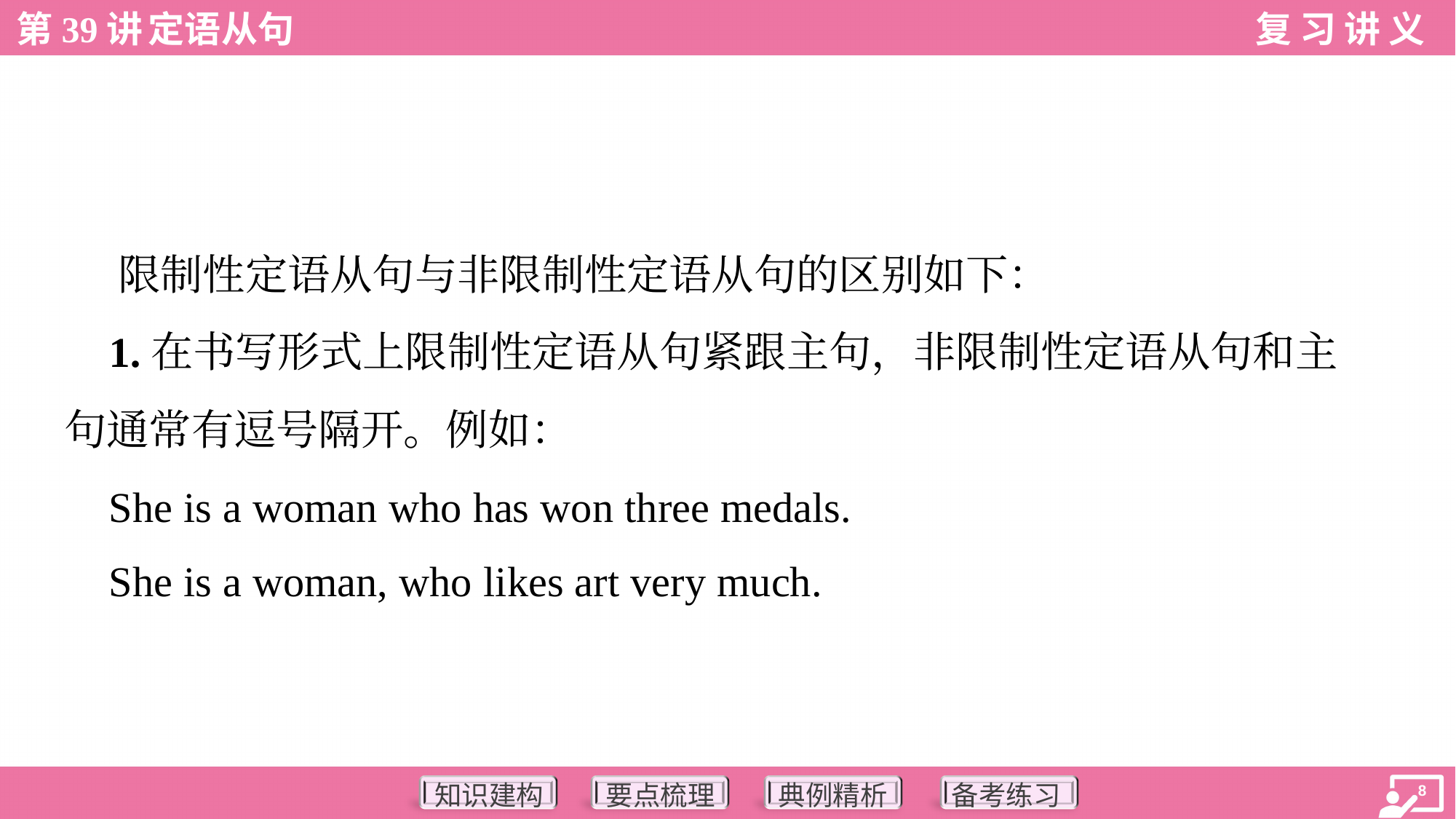

限制性定语从句与非限制性定语从句的区别如下：
    1.在书写形式上限制性定语从句紧跟主句，非限制性定语从句和主
句通常有逗号隔开。例如：
    She is a woman who has won three medals.
    She is a woman, who likes art very much.